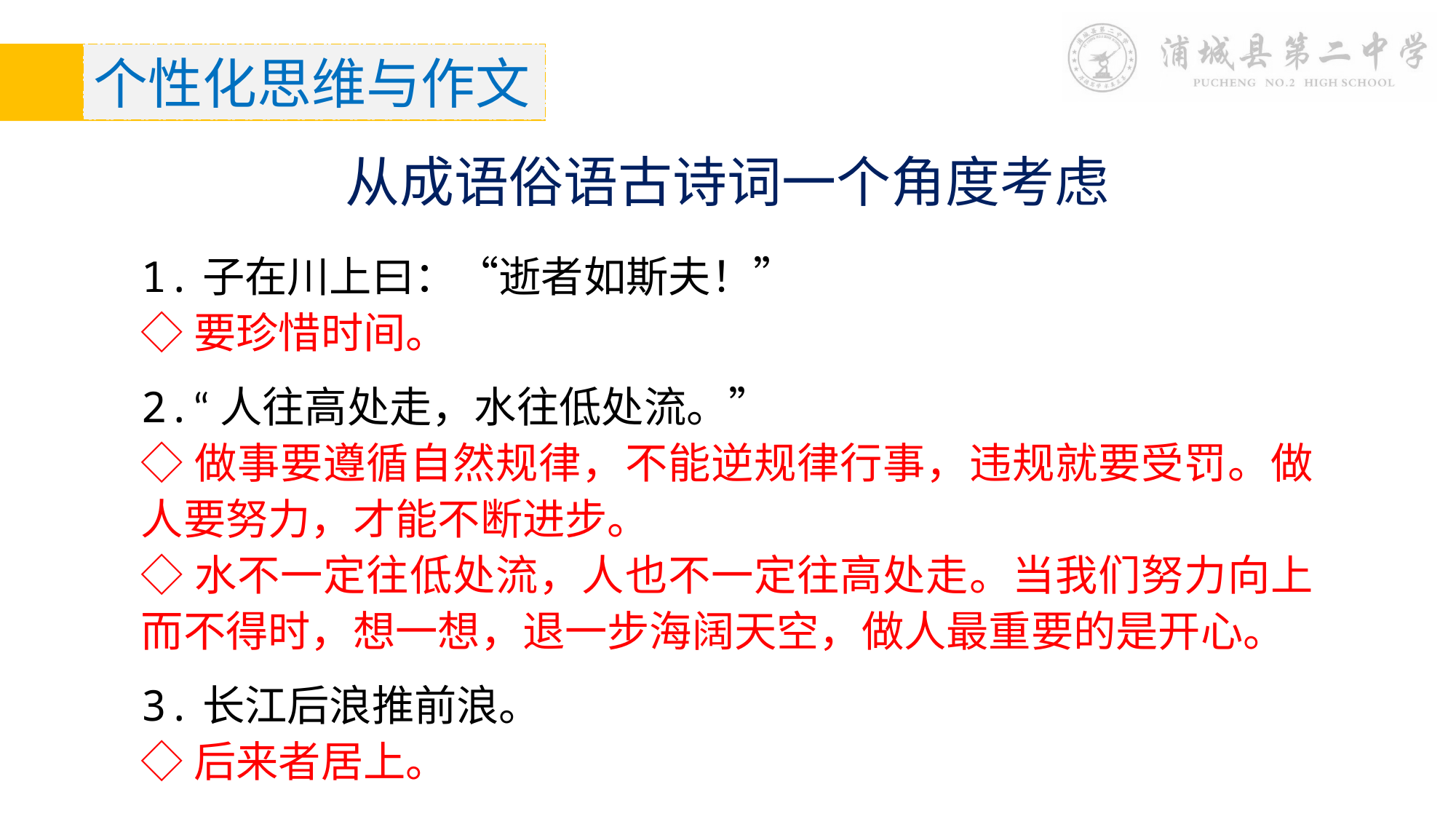

个性化思维与作文

从成语俗语古诗词一个角度考虑
1.子在川上曰：“逝者如斯夫！”
◇要珍惜时间。
2.“人往高处走，水往低处流。”
◇做事要遵循自然规律，不能逆规律行事，违规就要受罚。做人要努力，才能不断进步。
◇水不一定往低处流，人也不一定往高处走。当我们努力向上而不得时，想一想，退一步海阔天空，做人最重要的是开心。
3.长江后浪推前浪。
◇后来者居上。